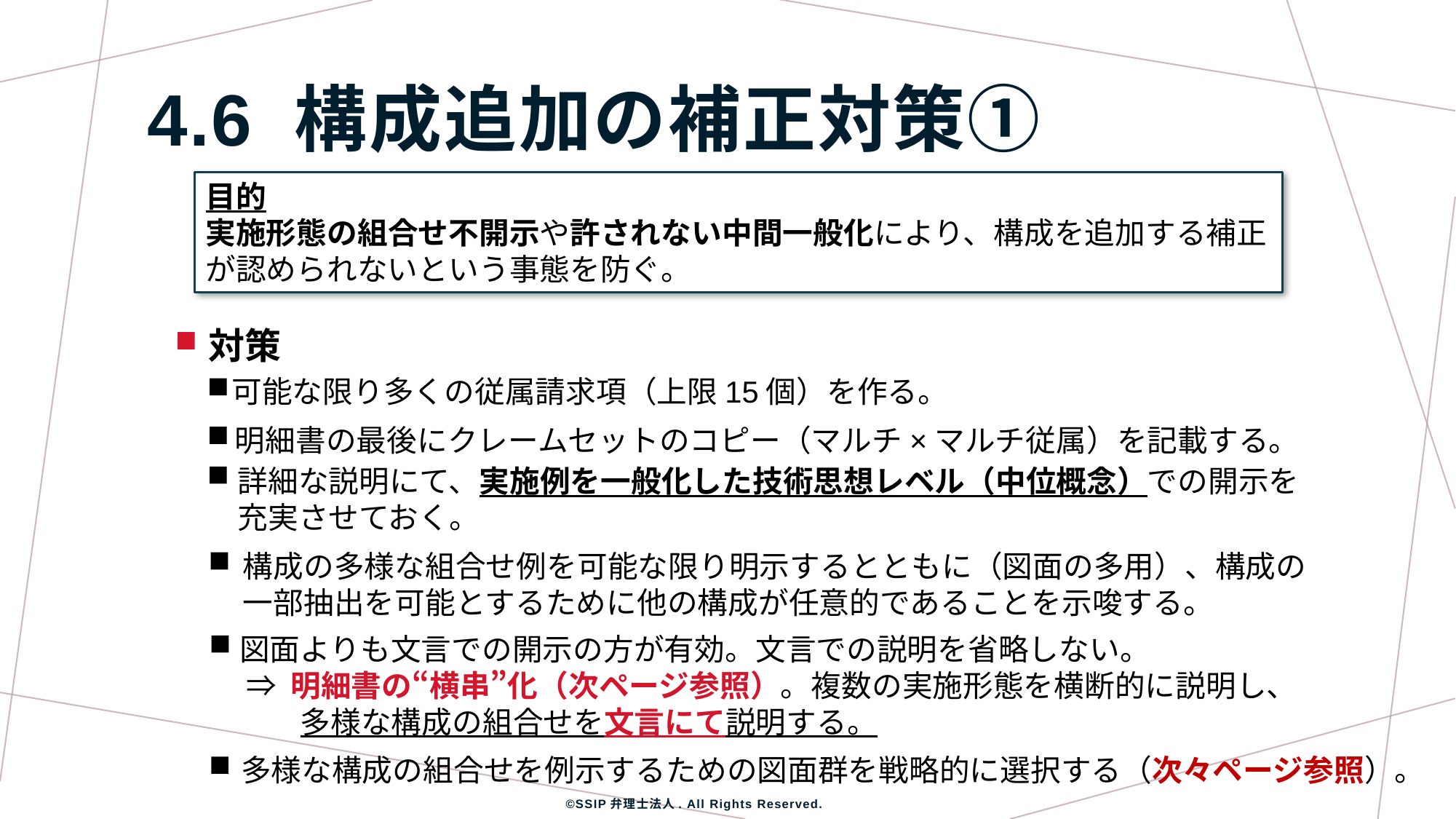

4.6 構成追加の補正対策➀
目的
実施形態の組合せ不開示や許されない中間一般化により、構成を追加する補正が認められないという事態を防ぐ。
対策

可能な限り多くの従属請求項（上限15個）を作る。

明細書の最後にクレームセットのコピー（マルチ×マルチ従属）を記載する。

詳細な説明にて、実施例を一般化した技術思想レベル（中位概念）での開示を充実させておく。

構成の多様な組合せ例を可能な限り明示するとともに（図面の多用）、構成の
一部抽出を可能とするために他の構成が任意的であることを示唆する。

図面よりも文言での開示の方が有効。文言での説明を省略しない。
 ⇒ 明細書の“横串”化（次ページ参照）。複数の実施形態を横断的に説明し、
　　多様な構成の組合せを文言にて説明する。

多様な構成の組合せを例示するための図面群を戦略的に選択する（次々ページ参照）。

©SSIP弁理士法人. All Rights Reserved.